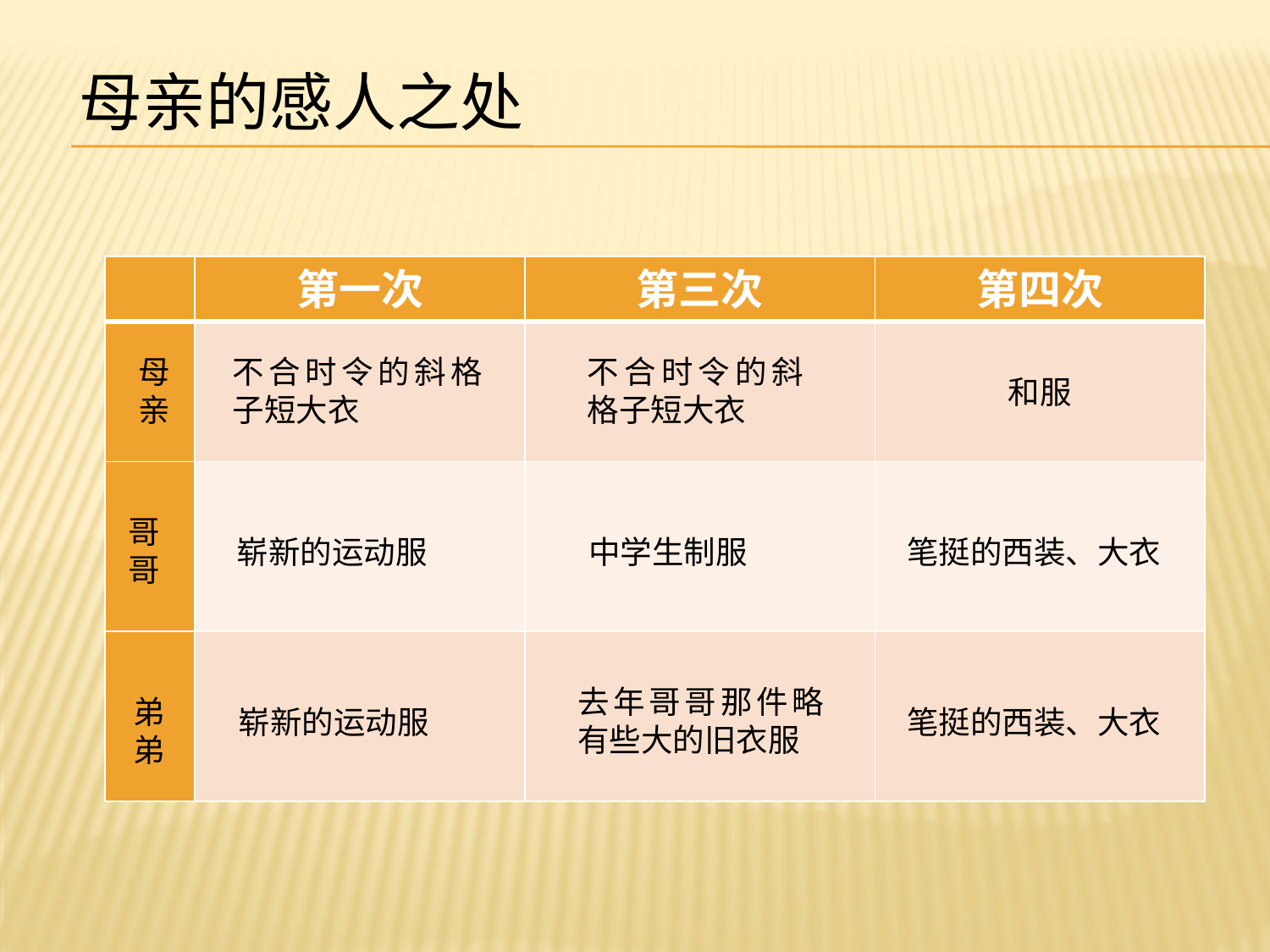

母亲的感人之处

|  | 第一次 | 第三次 | 第四次 |
| --- | --- | --- | --- |
|  |  |  |  |
|  |  |  |  |
|  |  |  |  |
母亲
不合时令的斜格子短大衣
不合时令的斜格子短大衣
和服
哥哥
崭新的运动服
中学生制服
笔挺的西装、大衣
去年哥哥那件略有些大的旧衣服
弟弟
崭新的运动服
笔挺的西装、大衣